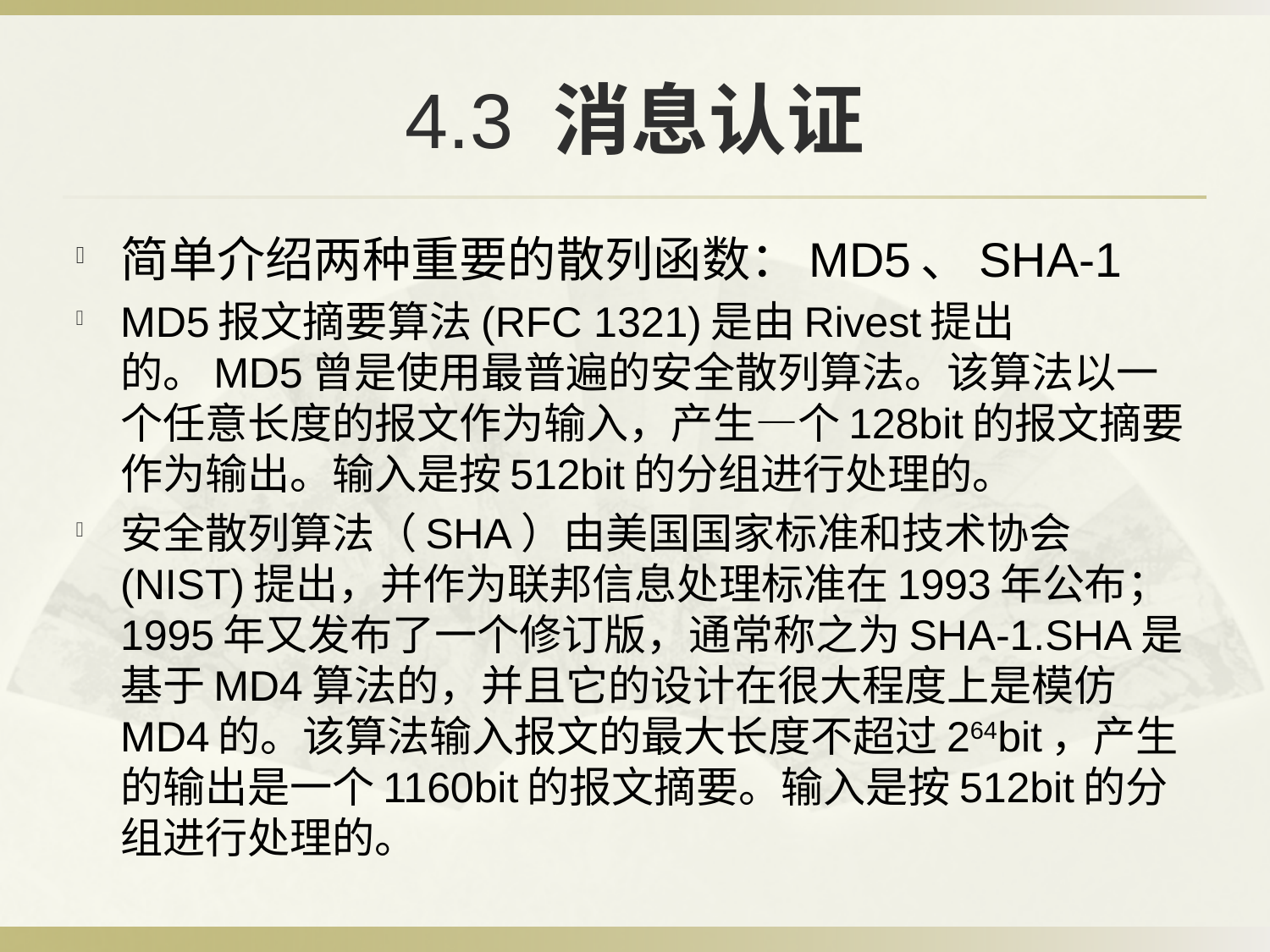

# 4.3 消息认证
简单介绍两种重要的散列函数：MD5、SHA-1
MD5报文摘要算法(RFC 1321)是由Rivest提出的。MD5曾是使用最普遍的安全散列算法。该算法以一个任意长度的报文作为输入，产生—个128bit的报文摘要作为输出。输入是按512bit的分组进行处理的。
安全散列算法（SHA）由美国国家标准和技术协会(NIST)提出，并作为联邦信息处理标准在1993年公布；1995年又发布了一个修订版，通常称之为SHA-1.SHA是基于MD4算法的，并且它的设计在很大程度上是模仿MD4的。该算法输入报文的最大长度不超过264bit，产生的输出是一个1160bit的报文摘要。输入是按512bit的分组进行处理的。